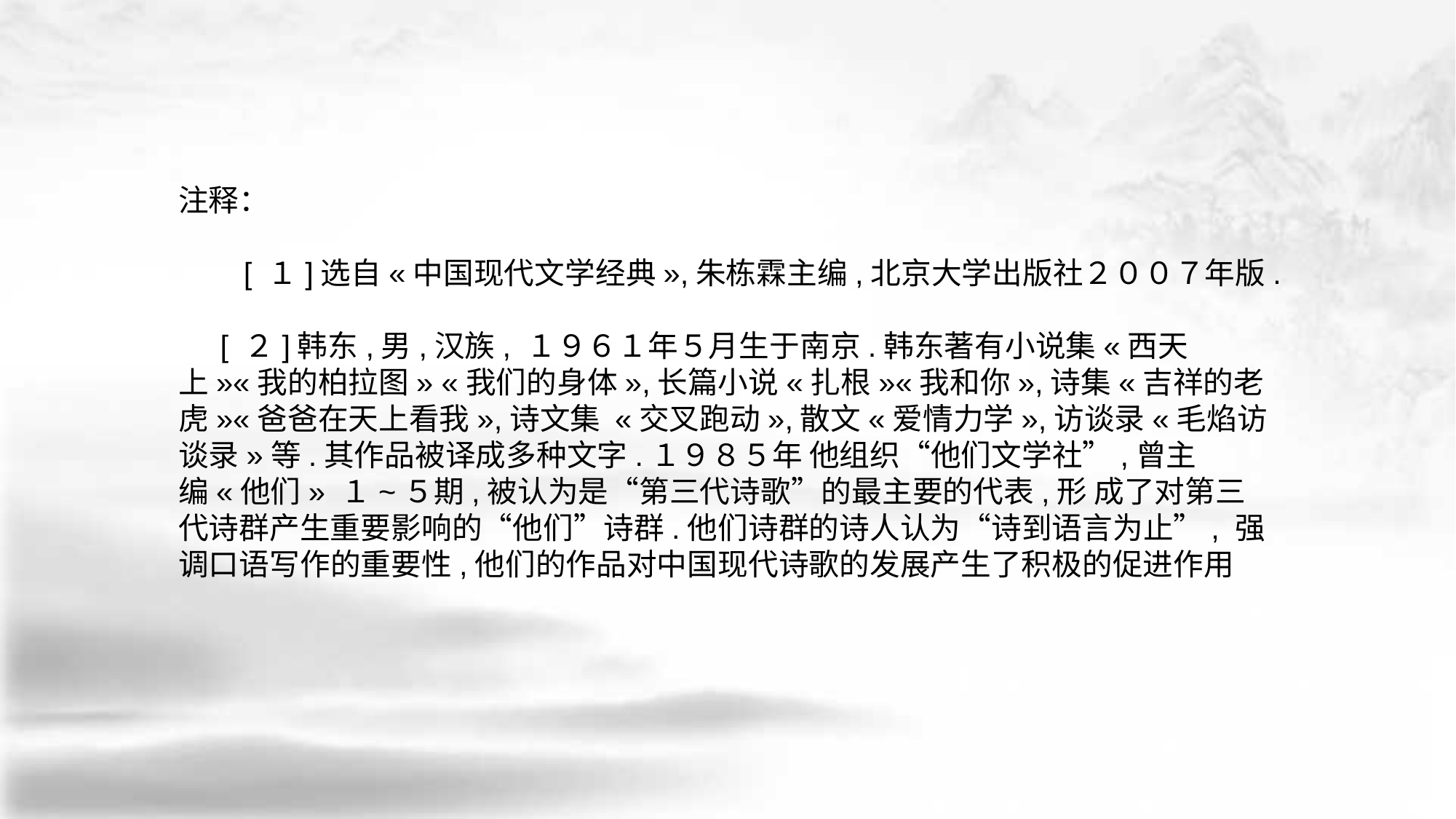

注释：

   　[ １]选自«中国现代文学经典»,朱栋霖主编,北京大学出版社２００７年版.
     [ ２]韩东,男,汉族, １９６１年５月生于南京.韩东著有小说集«西天上»«我的柏拉图» «我们的身体»,长篇小说«扎根»«我和你»,诗集«吉祥的老虎»«爸爸在天上看我»,诗文集 «交叉跑动»,散文«爱情力学»,访谈录«毛焰访谈录»等.其作品被译成多种文字.１９８５年 他组织“他们文学社”,曾主编«他们» １~５期,被认为是“第三代诗歌”的最主要的代表,形 成了对第三代诗群产生重要影响的“他们”诗群.他们诗群的诗人认为“诗到语言为止”, 强调口语写作的重要性,他们的作品对中国现代诗歌的发展产生了积极的促进作用